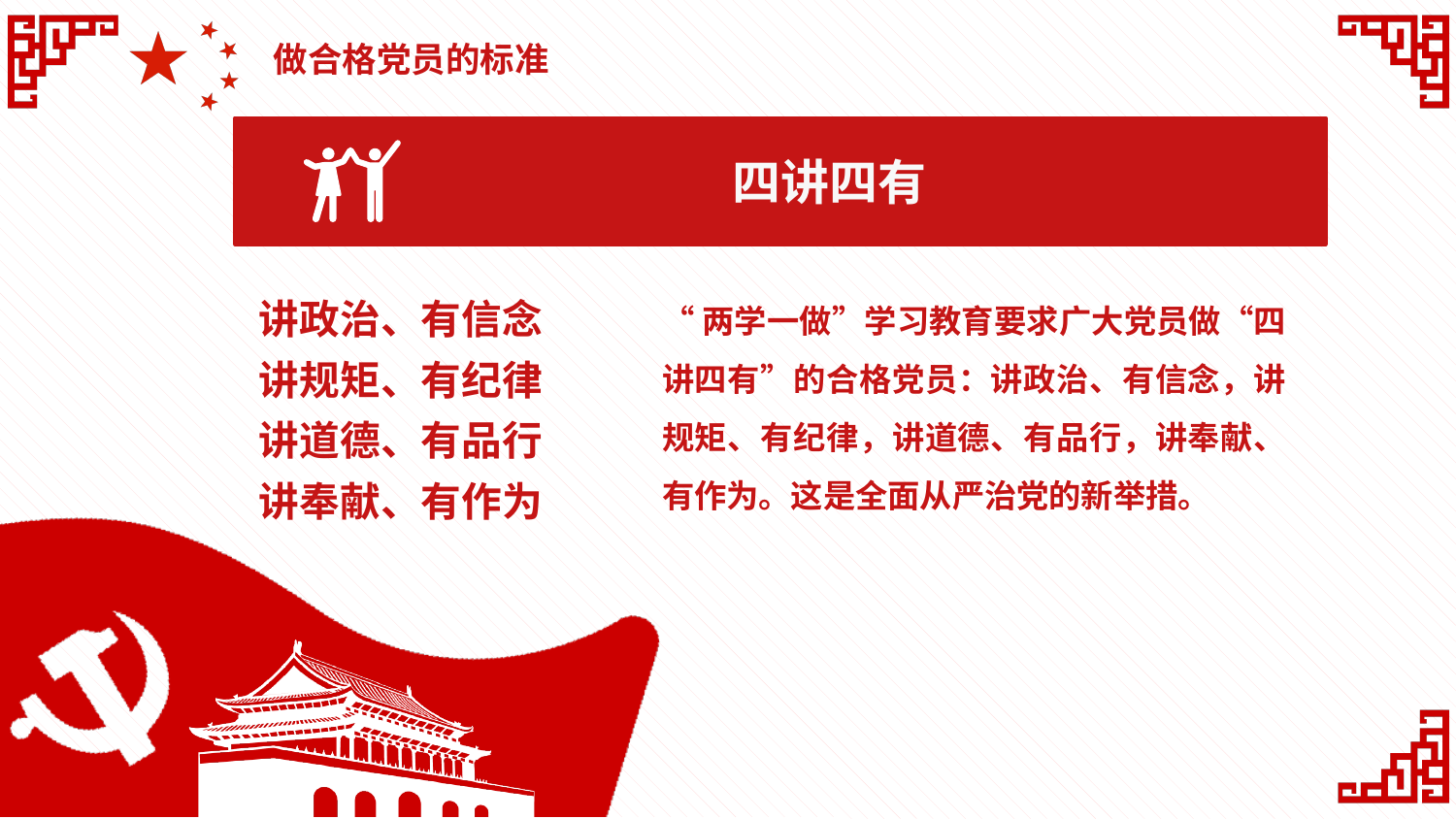

做合格党员的标准

四讲四有
讲政治、有信念
讲规矩、有纪律
讲道德、有品行
讲奉献、有作为
“两学一做”学习教育要求广大党员做“四讲四有”的合格党员：讲政治、有信念，讲规矩、有纪律，讲道德、有品行，讲奉献、有作为。这是全面从严治党的新举措。